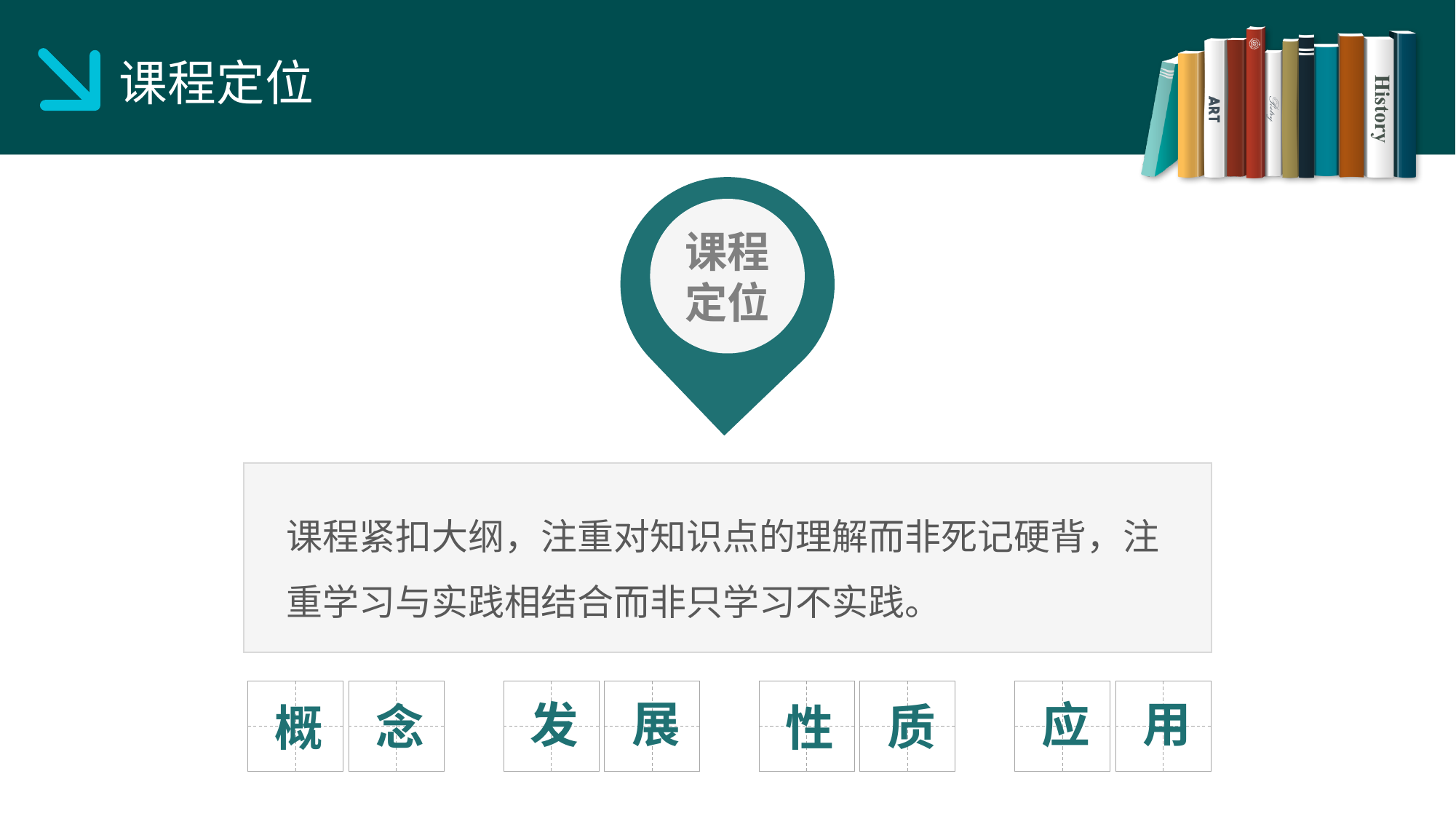

课程定位

课程
定位

课程紧扣大纲，注重对知识点的理解而非死记硬背，注重学习与实践相结合而非只学习不实践。

念
概

发

展

质
性

应

用